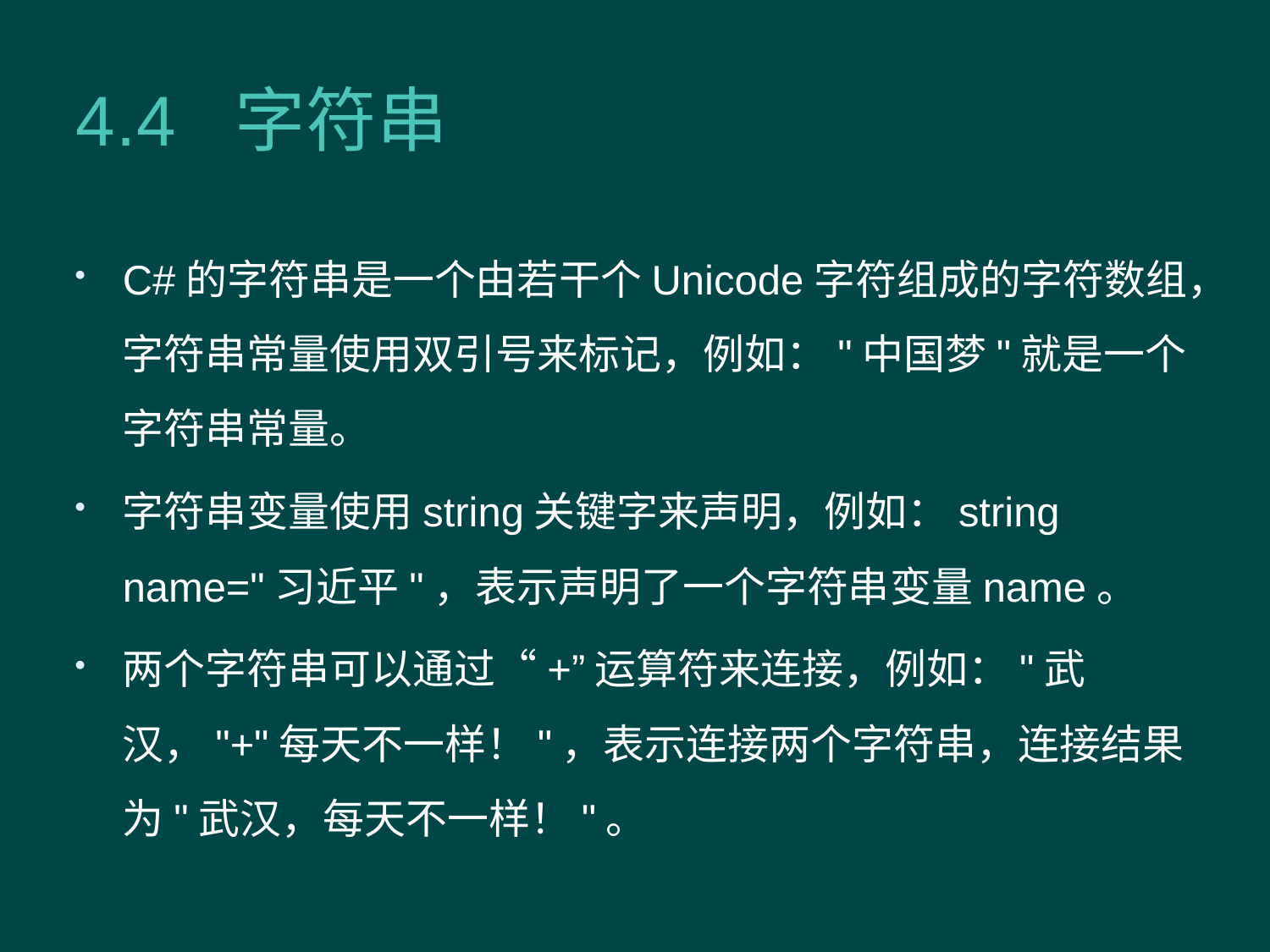

# 4.4  字符串
C#的字符串是一个由若干个Unicode字符组成的字符数组，字符串常量使用双引号来标记，例如："中国梦"就是一个字符串常量。
字符串变量使用string关键字来声明，例如：string name="习近平"，表示声明了一个字符串变量name。
两个字符串可以通过“+”运算符来连接，例如："武汉，"+"每天不一样！"，表示连接两个字符串，连接结果为"武汉，每天不一样！"。